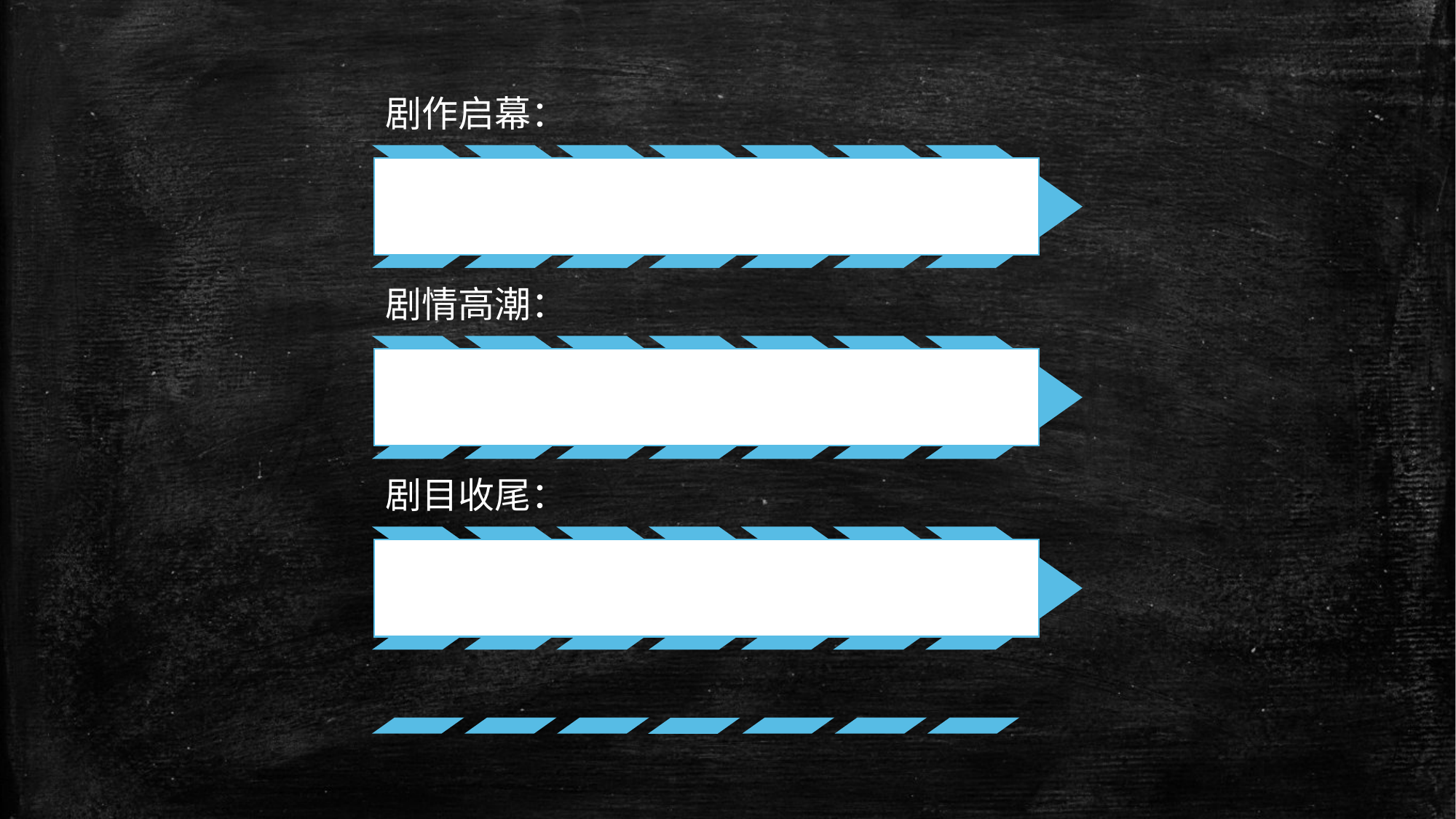

剧作启幕：
第1部分写靳尚和郑詹尹禀承南后旨意，欲密谋毒死屈原。他们的阴谋把他们和屈原的矛盾冲突推到了顶点。
剧情高潮：
第2部分是屈原的内心独白，表现了他的忠贞不屈和正气浩然的英勇悲壮的形象。
剧目收尾：
第3部分是婵娟之死。这一部分是戏剧冲突的高潮，表现了光明和黑暗、正义和邪恶誓不两立的冲突。